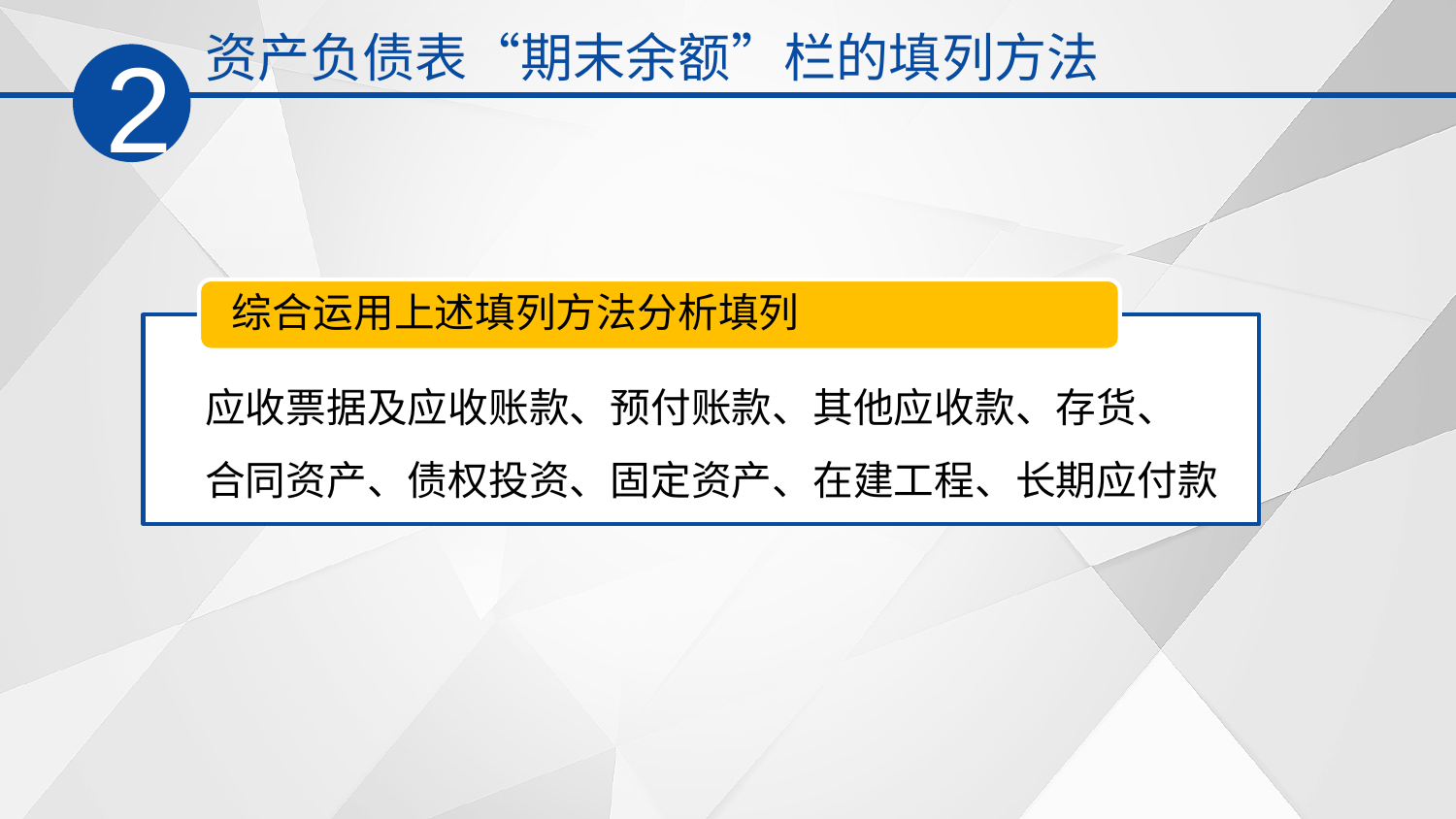

资产负债表“期末余额”栏的填列方法
2

综合运用上述填列方法分析填列

应收票据及应收账款、预付账款、其他应收款、存货、 合同资产、债权投资、固定资产、在建工程、长期应付款